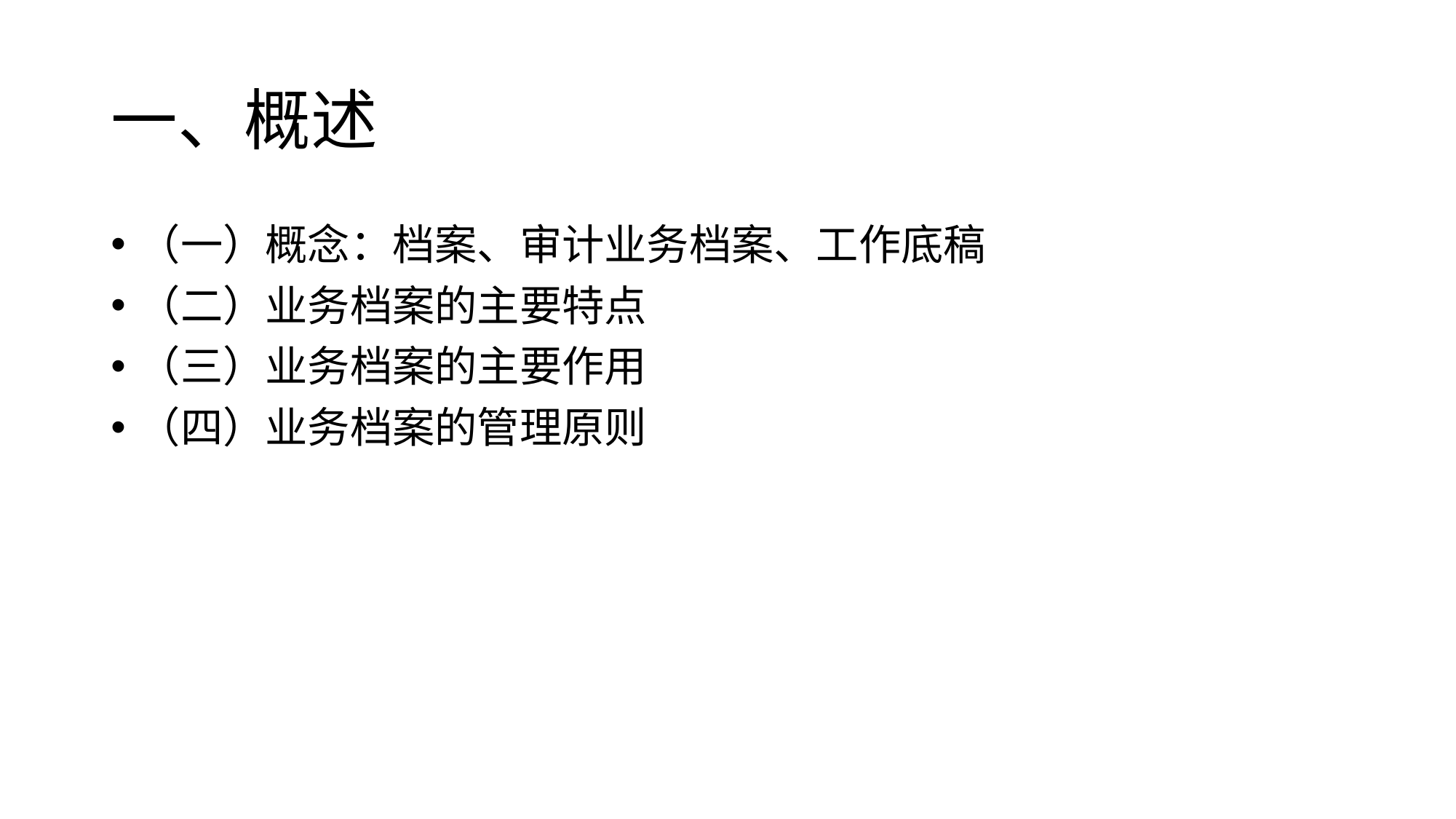

# 一、概述
（一）概念：档案、审计业务档案、工作底稿
（二）业务档案的主要特点
（三）业务档案的主要作用
（四）业务档案的管理原则